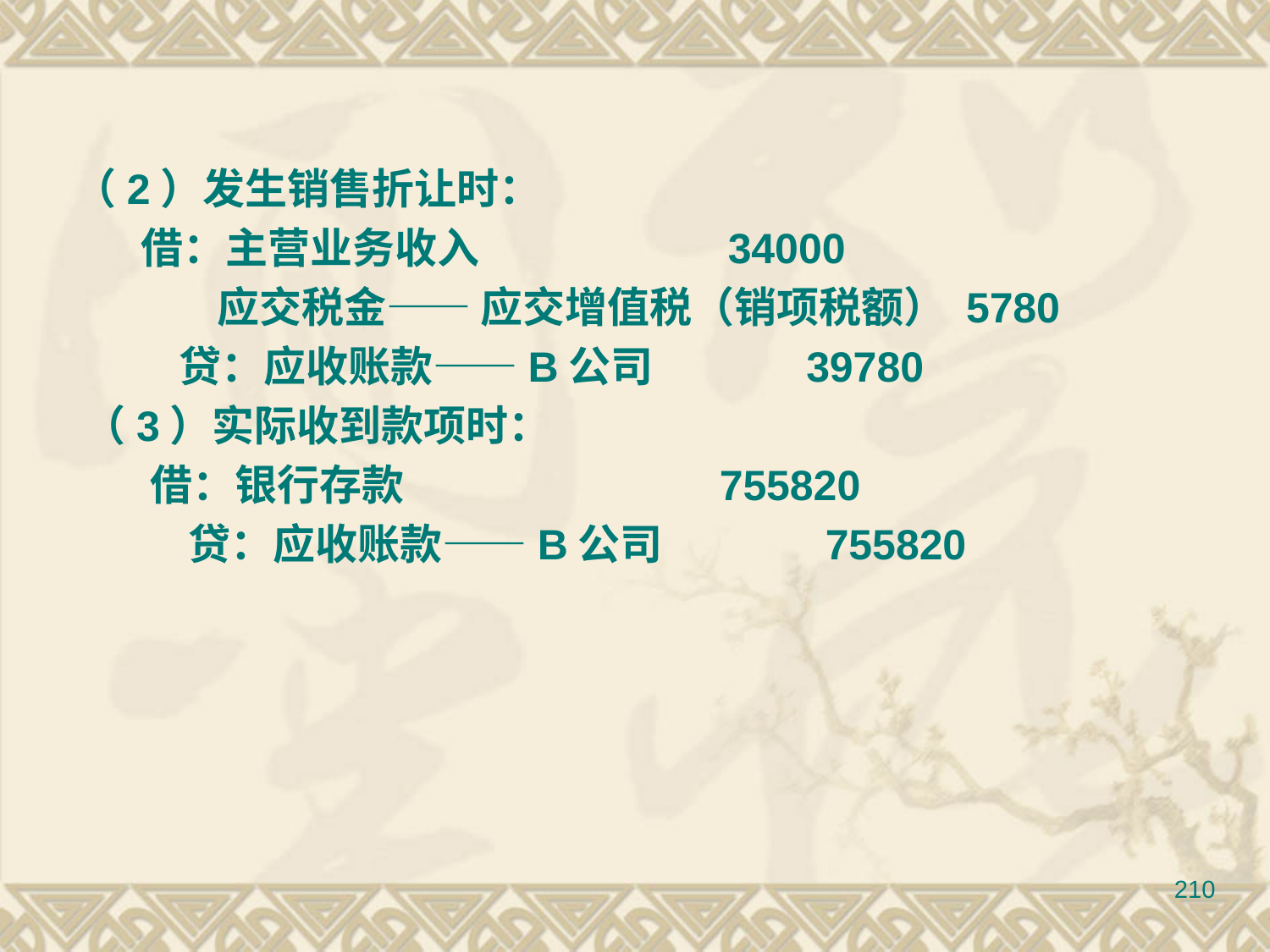

（2）发生销售折让时：
        借：主营业务收入                         34000
                应交税金—— 应交增值税（销项税额） 5780
            贷：应收账款——B公司               39780
  （3）实际收到款项时：
         借：银行存款                                755820
             贷：应收账款——B公司                755820

210